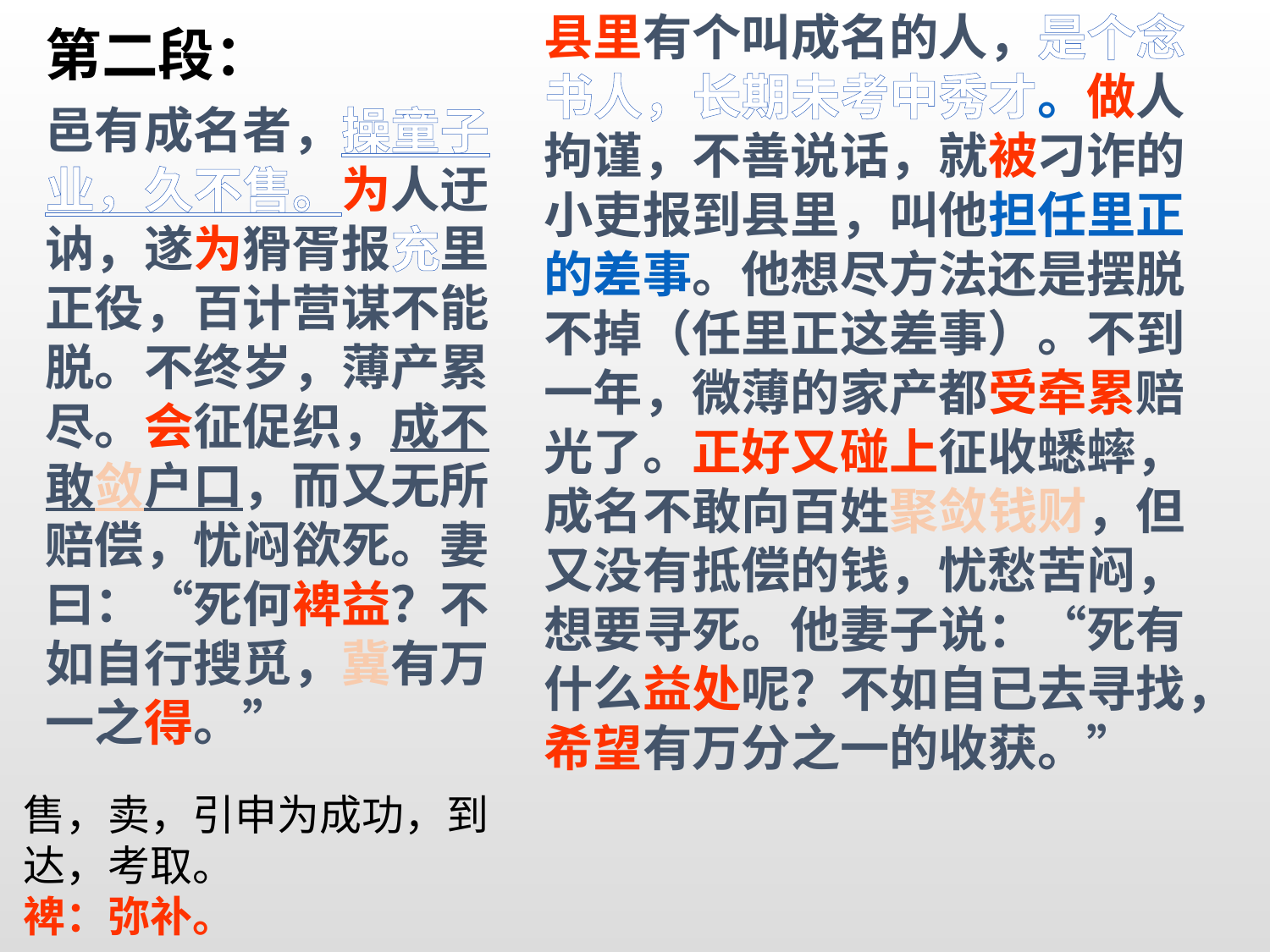

县里有个叫成名的人，是个念书人，长期未考中秀才。做人拘谨，不善说话，就被刁诈的小吏报到县里，叫他担任里正的差事。他想尽方法还是摆脱不掉（任里正这差事）。不到一年，微薄的家产都受牵累赔光了。正好又碰上征收蟋蟀，成名不敢向百姓聚敛钱财，但又没有抵偿的钱，忧愁苦闷，想要寻死。他妻子说：“死有什么益处呢？不如自已去寻找，希望有万分之一的收获。”
第二段：
邑有成名者，操童子业，久不售。为人迂讷，遂为猾胥报充里正役，百计营谋不能脱。不终岁，薄产累尽。会征促织，成不敢敛户口，而又无所赔偿，忧闷欲死。妻曰：“死何裨益？不如自行搜觅，冀有万一之得。”
售，卖，引申为成功，到达，考取。
裨：弥补。